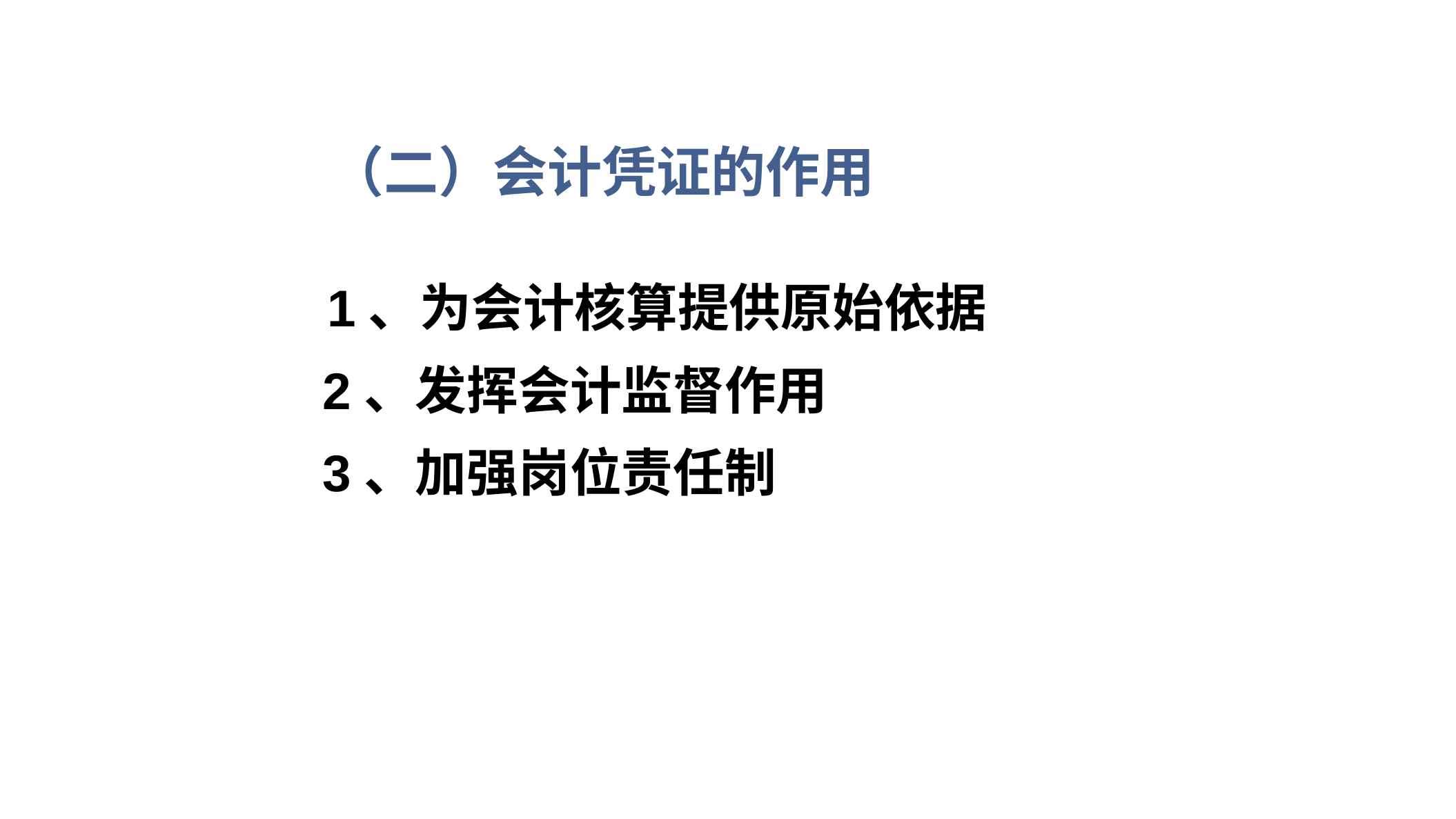

# （二）会计凭证的作用
  1、为会计核算提供原始依据
    2、发挥会计监督作用
    3、加强岗位责任制